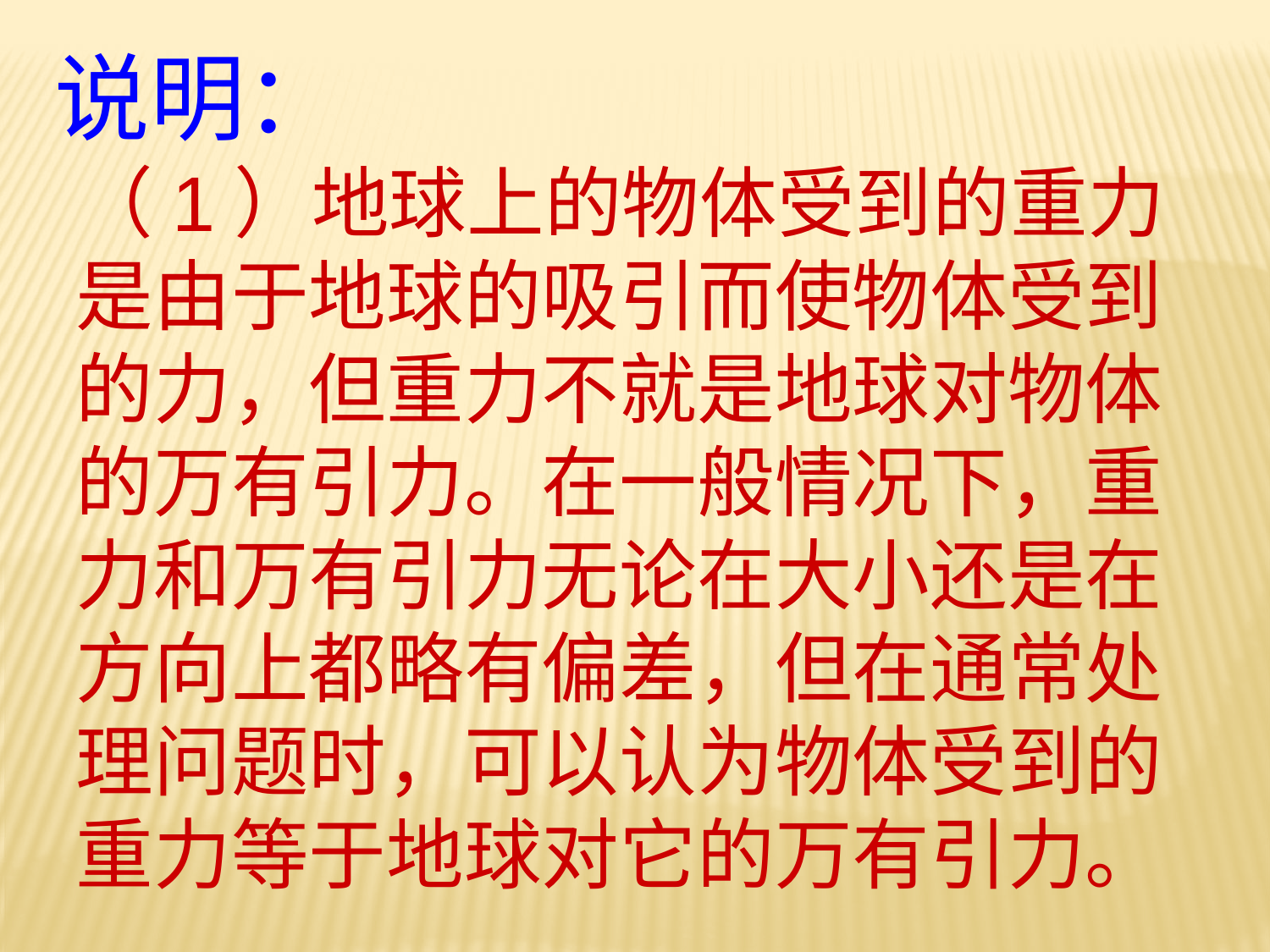

说明：
（1）地球上的物体受到的重力是由于地球的吸引而使物体受到的力，但重力不就是地球对物体的万有引力。在一般情况下，重力和万有引力无论在大小还是在方向上都略有偏差，但在通常处理问题时，可以认为物体受到的重力等于地球对它的万有引力。